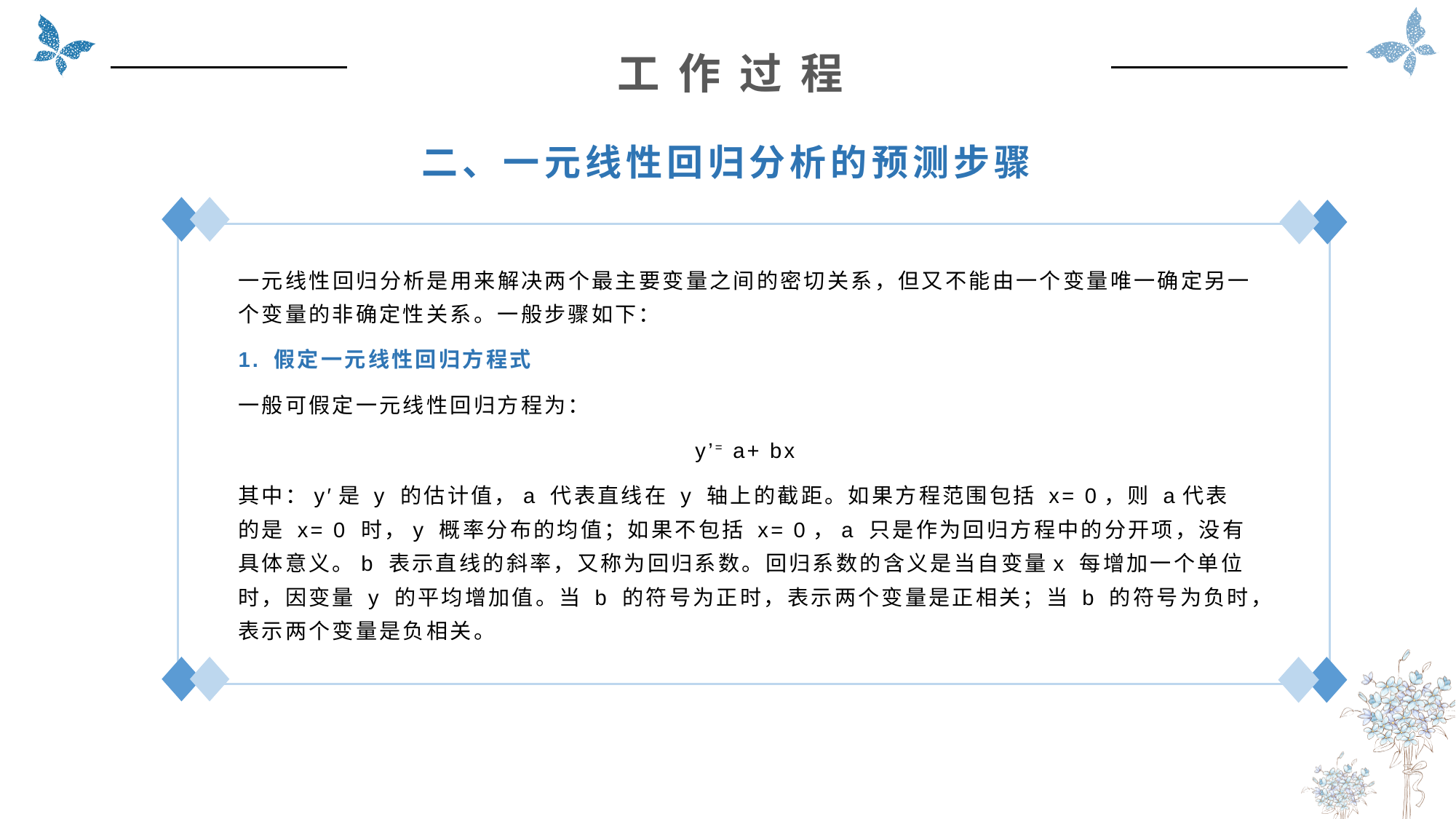

工 作 过 程
二、一元线性回归分析的预测步骤

一元线性回归分析是用来解决两个最主要变量之间的密切关系，但又不能由一个变量唯一确定另一个变量的非确定性关系。一般步骤如下：
1. 假定一元线性回归方程式
一般可假定一元线性回归方程为：
y’= a+ bx
其中：y′是 y 的估计值，a 代表直线在 y 轴上的截距。如果方程范围包括 x= 0，则 a代表的是 x= 0 时，y 概率分布的均值；如果不包括 x= 0，a 只是作为回归方程中的分开项，没有具体意义。b 表示直线的斜率，又称为回归系数。回归系数的含义是当自变量x 每增加一个单位时，因变量 y 的平均增加值。当 b 的符号为正时，表示两个变量是正相关；当 b 的符号为负时，表示两个变量是负相关。